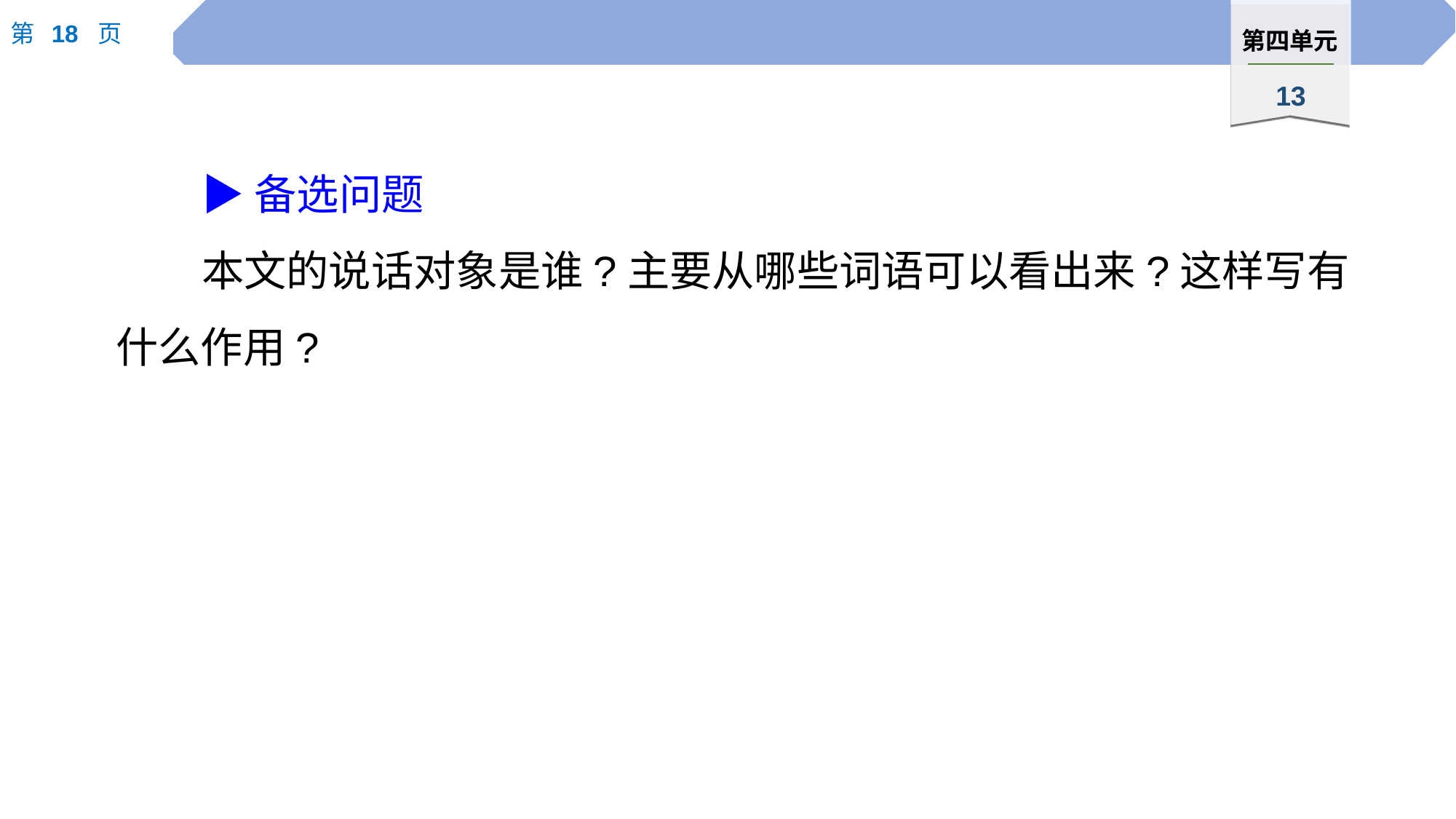

▶备选问题
本文的说话对象是谁?主要从哪些词语可以看出来?这样写有什么作用?